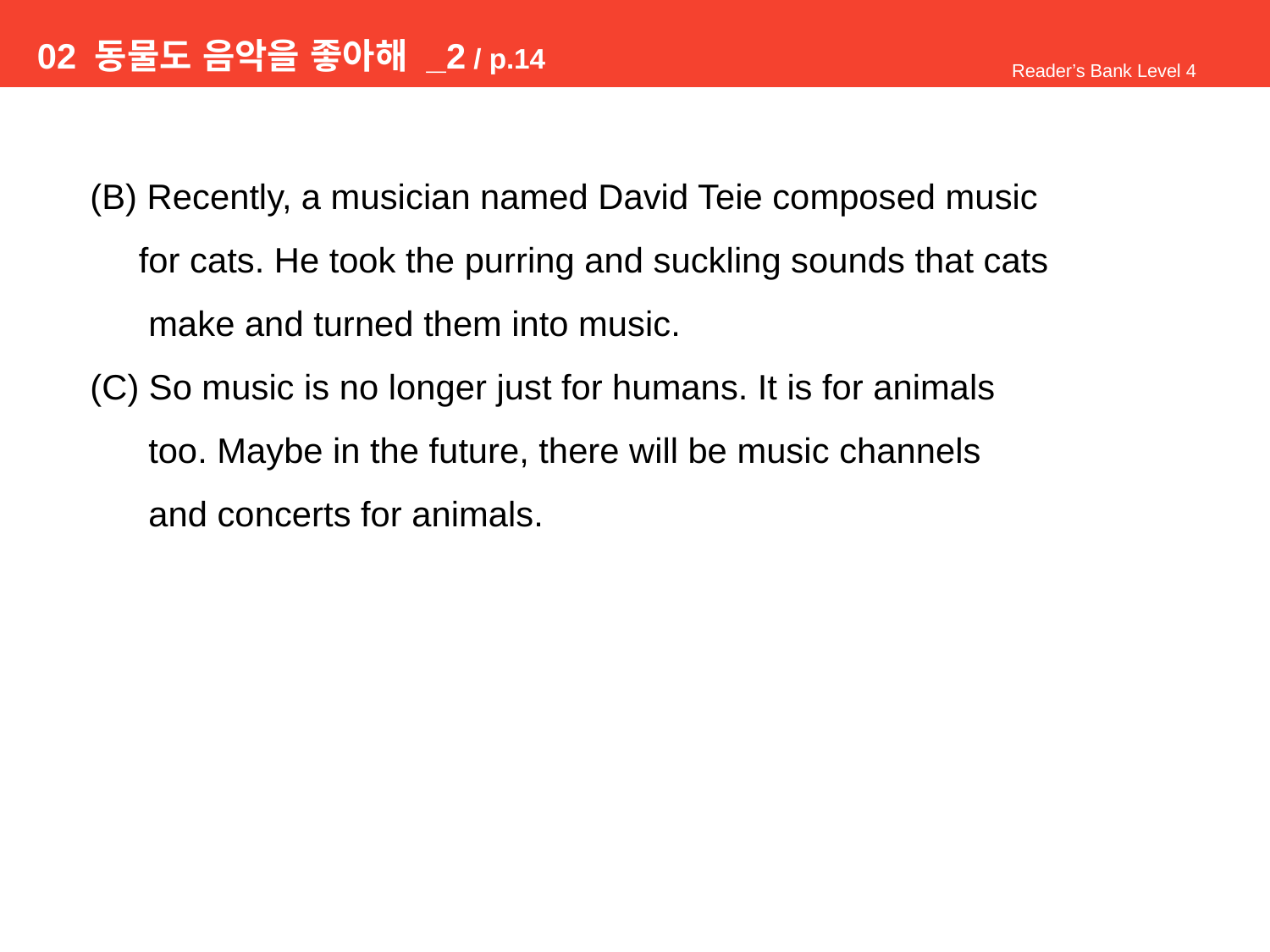

# 02 동물도 음악을 좋아해 _2 / p.14
Reader’s Bank Level 4

(B) Recently, a musician named David Teie composed music
     for cats. He took the purring and suckling sounds that cats
      make and turned them into music.
(C) So music is no longer just for humans. It is for animals
      too. Maybe in the future, there will be music channels
      and concerts for animals.